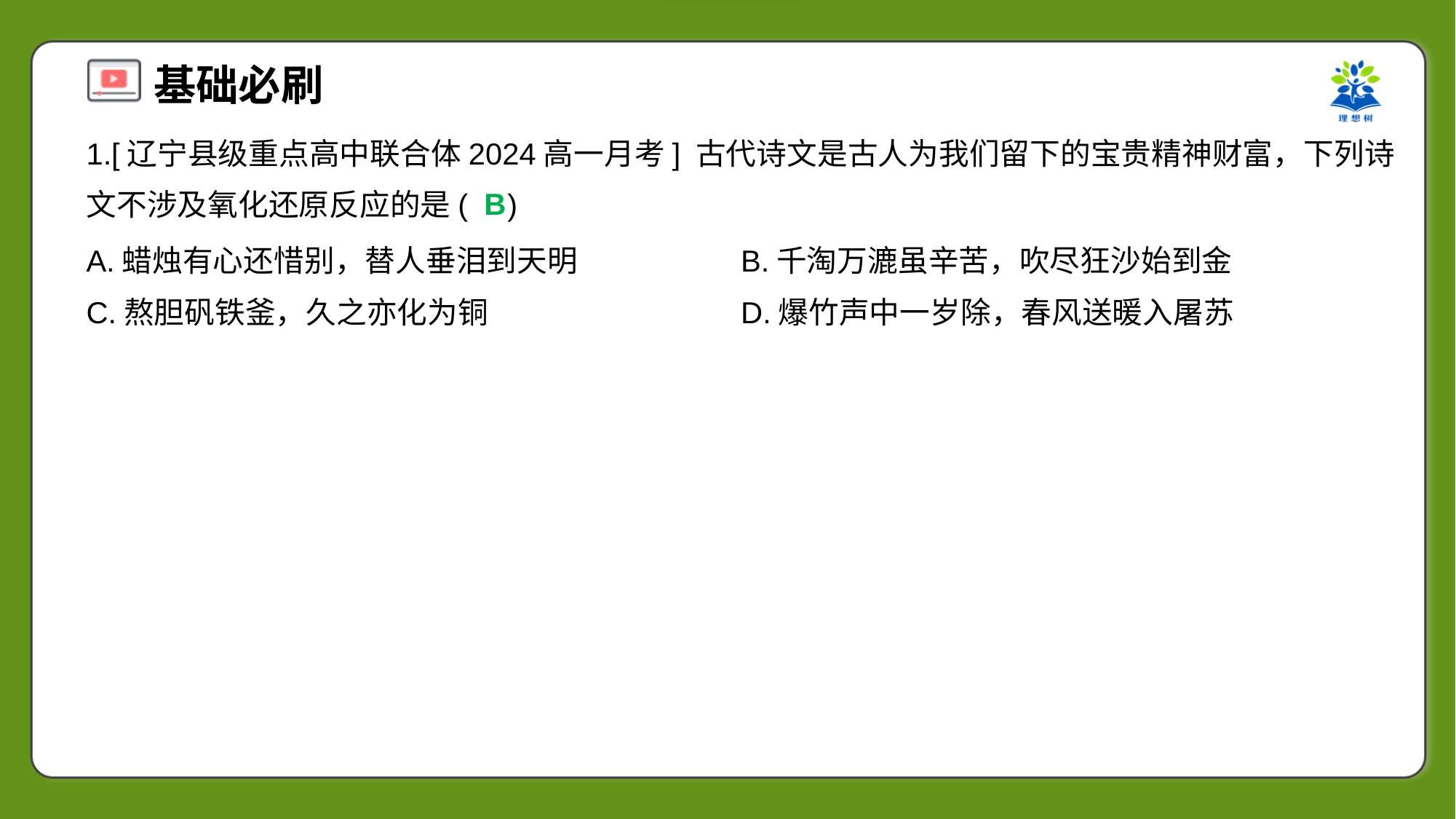

1.[辽宁县级重点高中联合体2024高一月考] 古代诗文是古人为我们留下的宝贵精神财富，下列诗
文不涉及氧化还原反应的是(     )
B
A.蜡烛有心还惜别，替人垂泪到天明	B.千淘万漉虽辛苦，吹尽狂沙始到金
C.熬胆矾铁釜，久之亦化为铜	D.爆竹声中一岁除，春风送暖入屠苏